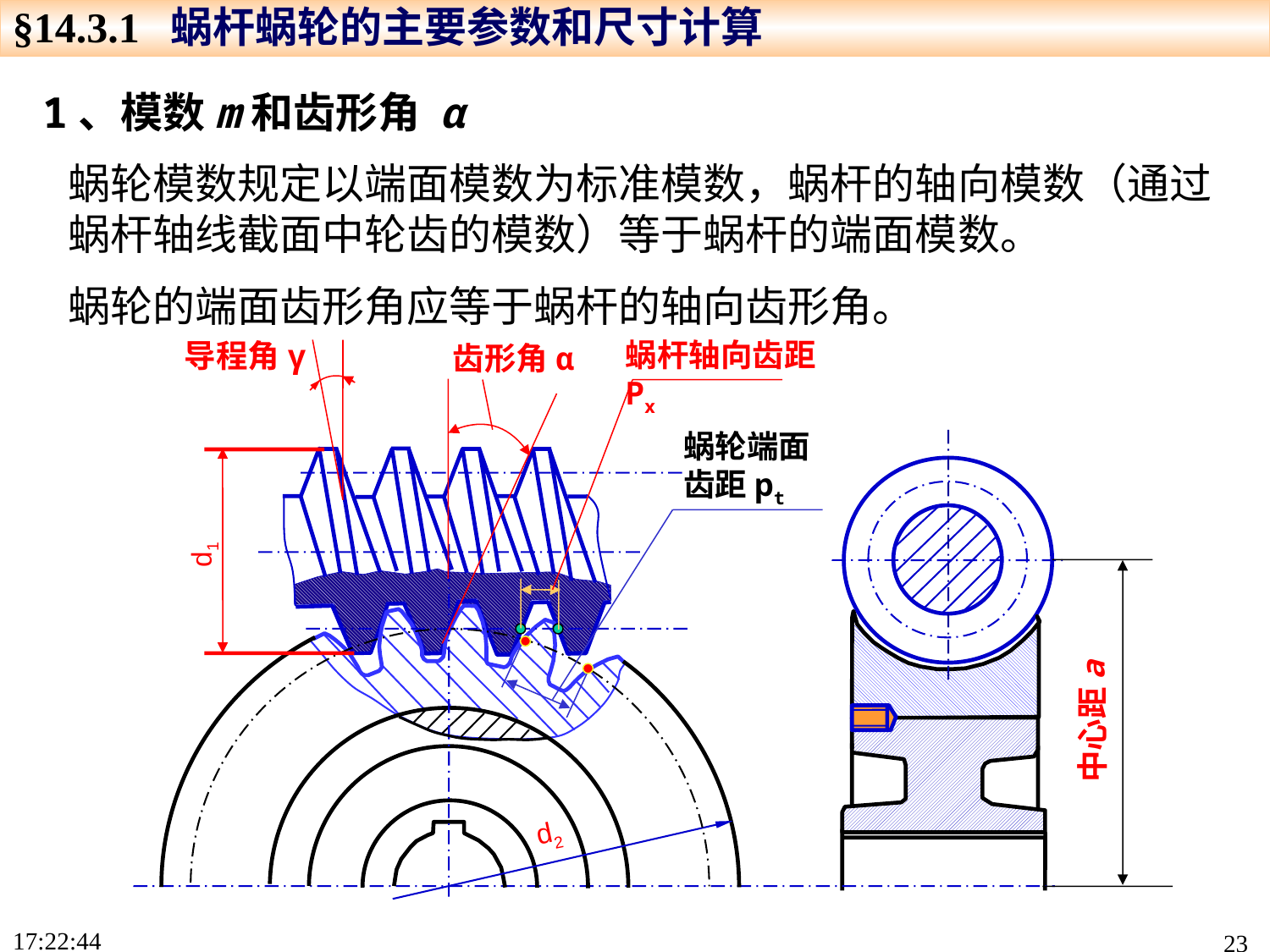

§14.3.1  蜗杆蜗轮的主要参数和尺寸计算
1、模数m和齿形角 α
蜗轮模数规定以端面模数为标准模数，蜗杆的轴向模数（通过蜗杆轴线截面中轮齿的模数）等于蜗杆的端面模数。
蜗轮的端面齿形角应等于蜗杆的轴向齿形角。
蜗杆轴向齿距Px
导程角γ
齿形角α

蜗轮端面齿距pt

d1

中心距a

d2

17:22:44
23